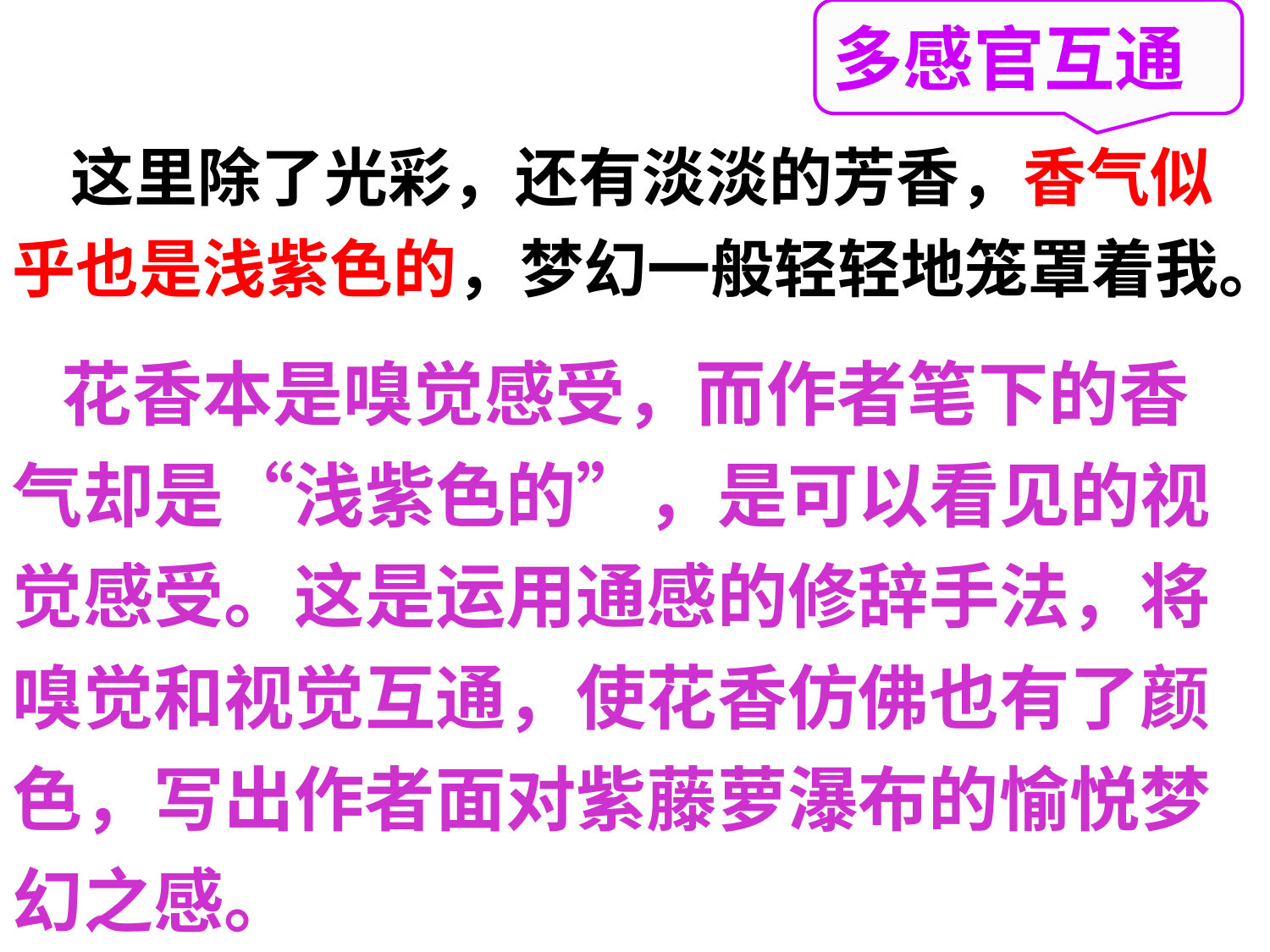

多感官互通
   这里除了光彩，还有淡淡的芳香，香气似乎也是浅紫色的，梦幻一般轻轻地笼罩着我。
  花香本是嗅觉感受，而作者笔下的香气却是“浅紫色的”，是可以看见的视觉感受。这是运用通感的修辞手法，将嗅觉和视觉互通，使花香仿佛也有了颜色，写出作者面对紫藤萝瀑布的愉悦梦幻之感。